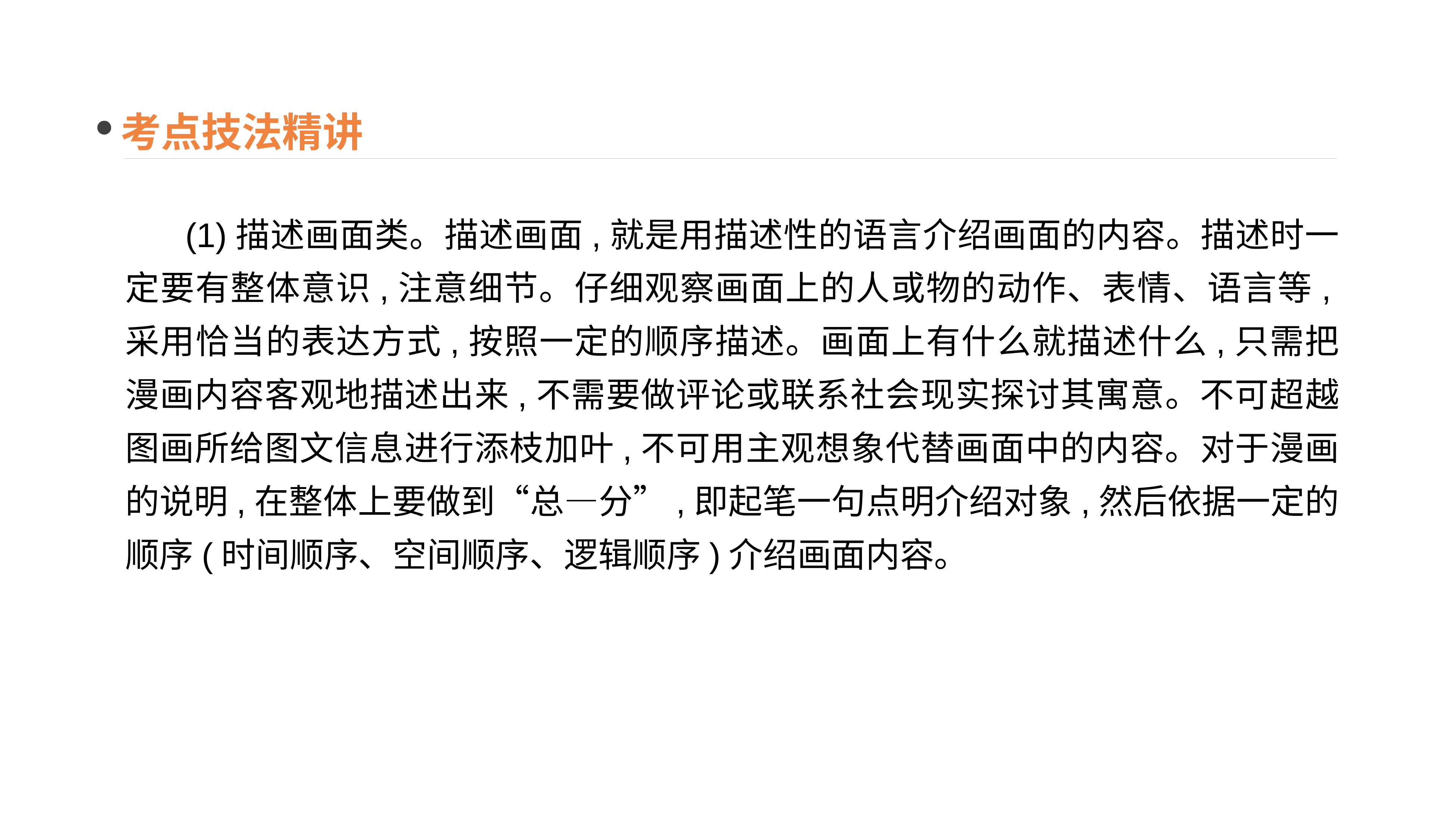

考点技法精讲

      (1)描述画面类。描述画面,就是用描述性的语言介绍画面的内容。描述时一定要有整体意识,注意细节。仔细观察画面上的人或物的动作、表情、语言等,采用恰当的表达方式,按照一定的顺序描述。画面上有什么就描述什么,只需把漫画内容客观地描述出来,不需要做评论或联系社会现实探讨其寓意。不可超越图画所给图文信息进行添枝加叶,不可用主观想象代替画面中的内容。对于漫画的说明,在整体上要做到“总—分”,即起笔一句点明介绍对象,然后依据一定的顺序(时间顺序、空间顺序、逻辑顺序)介绍画面内容。